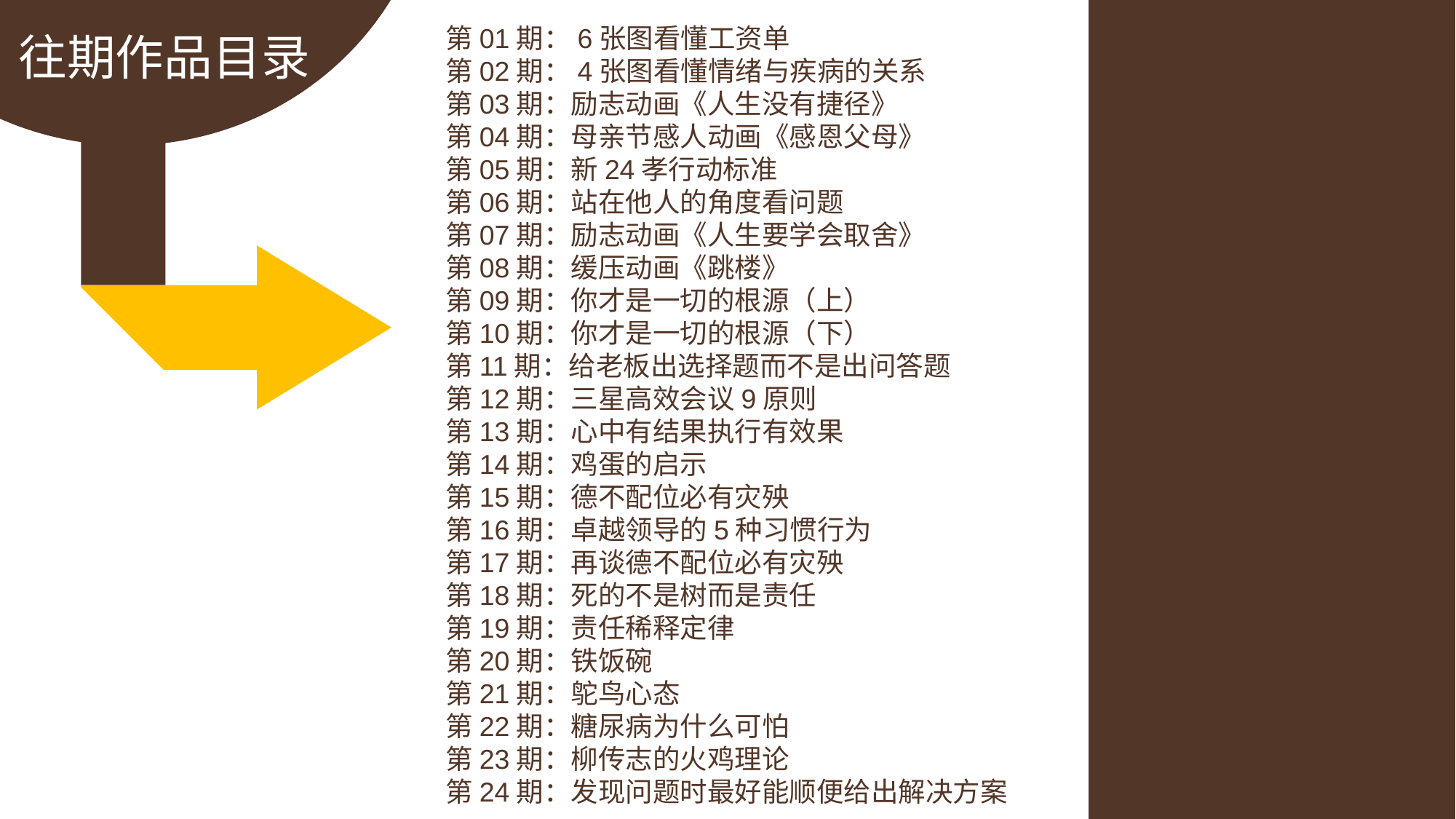

第01期：6张图看懂工资单
第02期：4张图看懂情绪与疾病的关系
第03期：励志动画《人生没有捷径》
第04期：母亲节感人动画《感恩父母》
第05期：新24孝行动标准
第06期：站在他人的角度看问题
第07期：励志动画《人生要学会取舍》
第08期：缓压动画《跳楼》
第09期：你才是一切的根源（上）
第10期：你才是一切的根源（下）
第11期：给老板出选择题而不是出问答题
第12期：三星高效会议9原则
第13期：心中有结果执行有效果
第14期：鸡蛋的启示
第15期：德不配位必有灾殃
第16期：卓越领导的5种习惯行为
第17期：再谈德不配位必有灾殃
第18期：死的不是树而是责任
第19期：责任稀释定律
第20期：铁饭碗
第21期：鸵鸟心态
第22期：糖尿病为什么可怕
第23期：柳传志的火鸡理论
第24期：发现问题时最好能顺便给出解决方案

往期作品目录